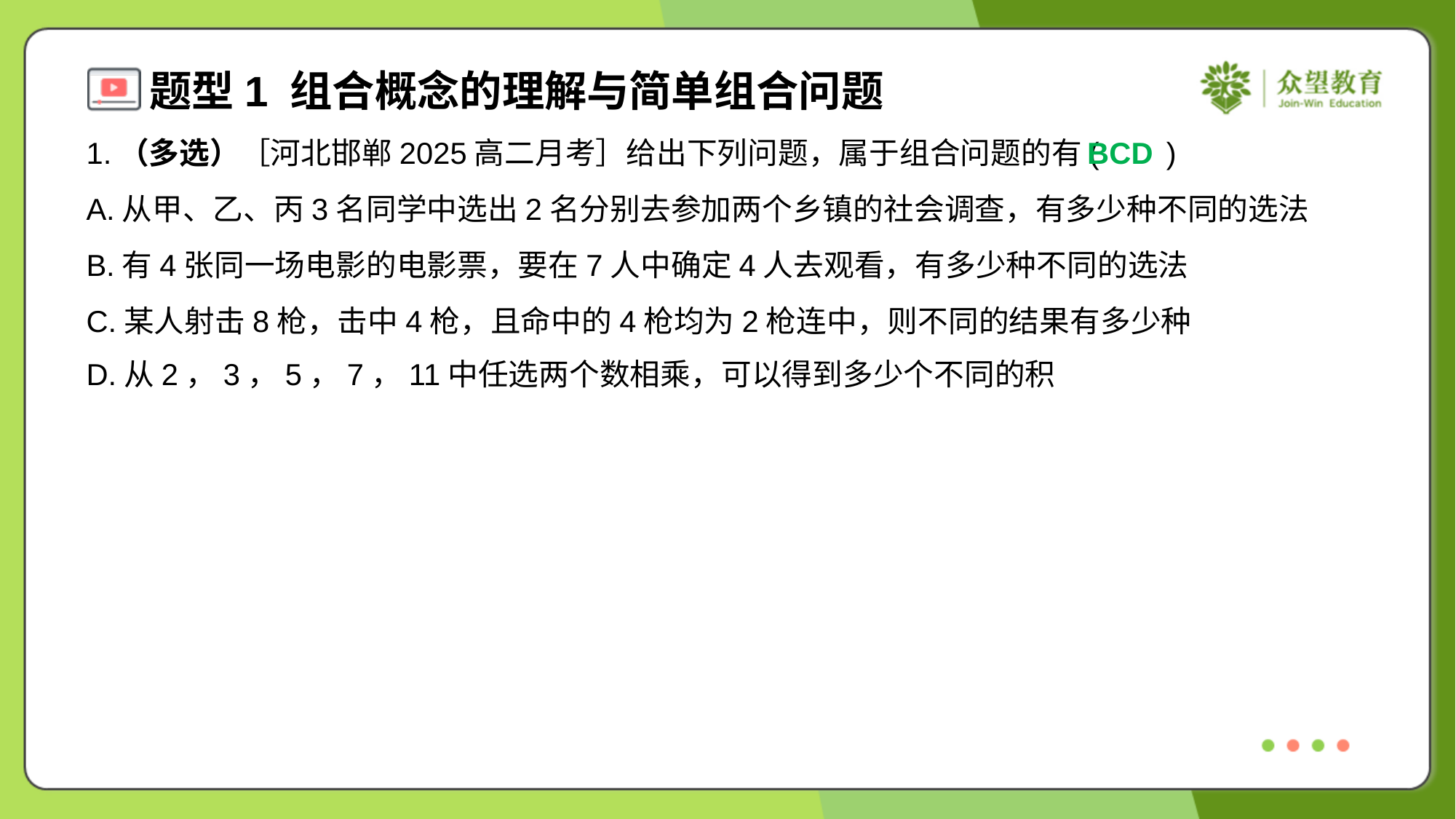

1.（多选）［河北邯郸2025高二月考］给出下列问题，属于组合问题的有(        )
BCD
A.从甲、乙、丙3名同学中选出2名分别去参加两个乡镇的社会调查，有多少种不同的选法
B.有4张同一场电影的电影票，要在7人中确定4人去观看，有多少种不同的选法
C.某人射击8枪，击中4枪，且命中的4枪均为2枪连中，则不同的结果有多少种
D.从2，3，5，7，11中任选两个数相乘，可以得到多少个不同的积